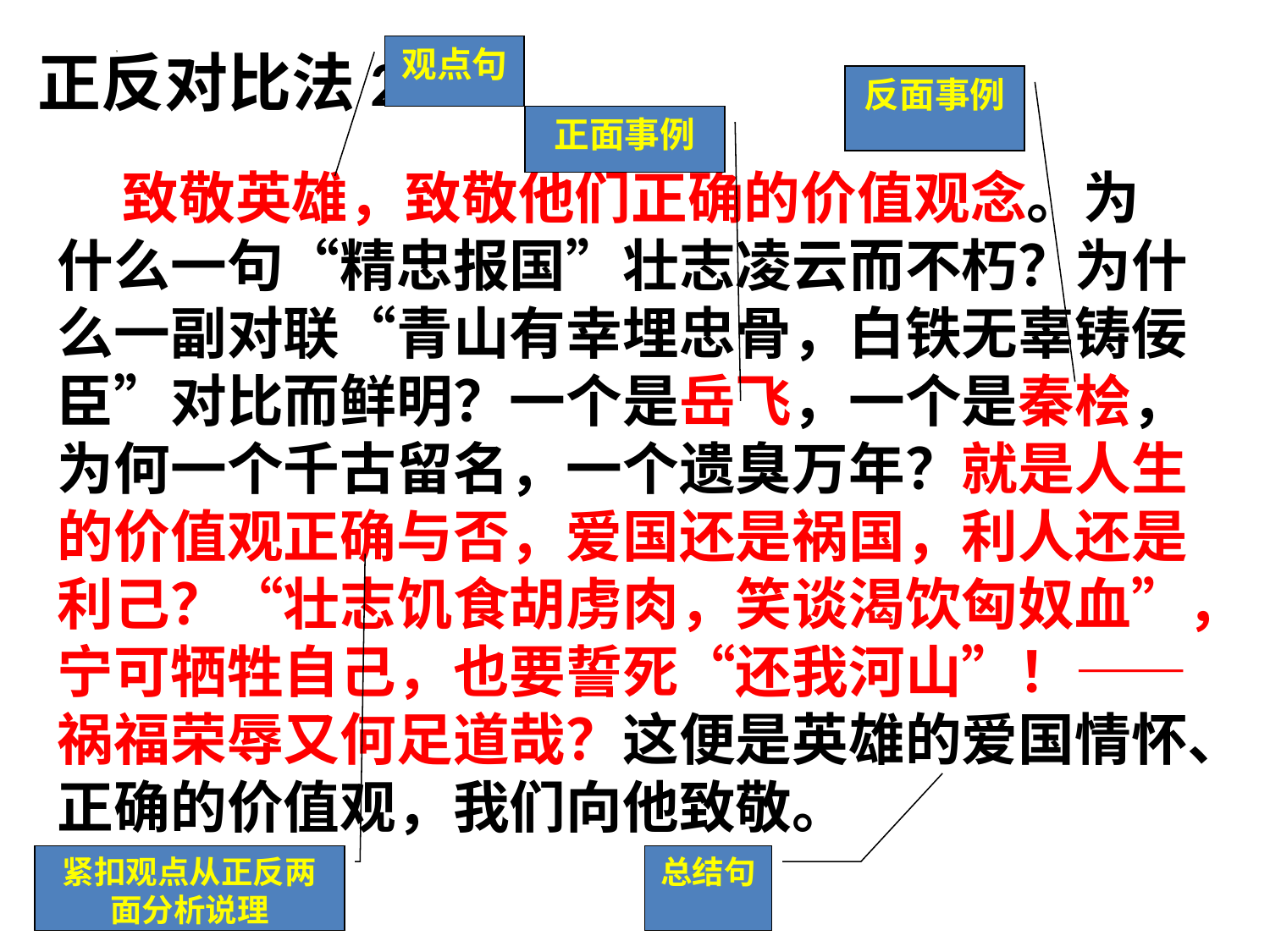

正反对比法2
观点句
反面事例
正面事例
    致敬英雄，致敬他们正确的价值观念。为什么一句“精忠报国”壮志凌云而不朽？为什么一副对联“青山有幸埋忠骨，白铁无辜铸佞臣”对比而鲜明？一个是岳飞，一个是秦桧，为何一个千古留名，一个遗臭万年？就是人生的价值观正确与否，爱国还是祸国，利人还是利己？“壮志饥食胡虏肉，笑谈渴饮匈奴血”，宁可牺牲自己，也要誓死“还我河山”！——祸福荣辱又何足道哉？这便是英雄的爱国情怀、正确的价值观，我们向他致敬。

紧扣观点从正反两面分析说理
总结句